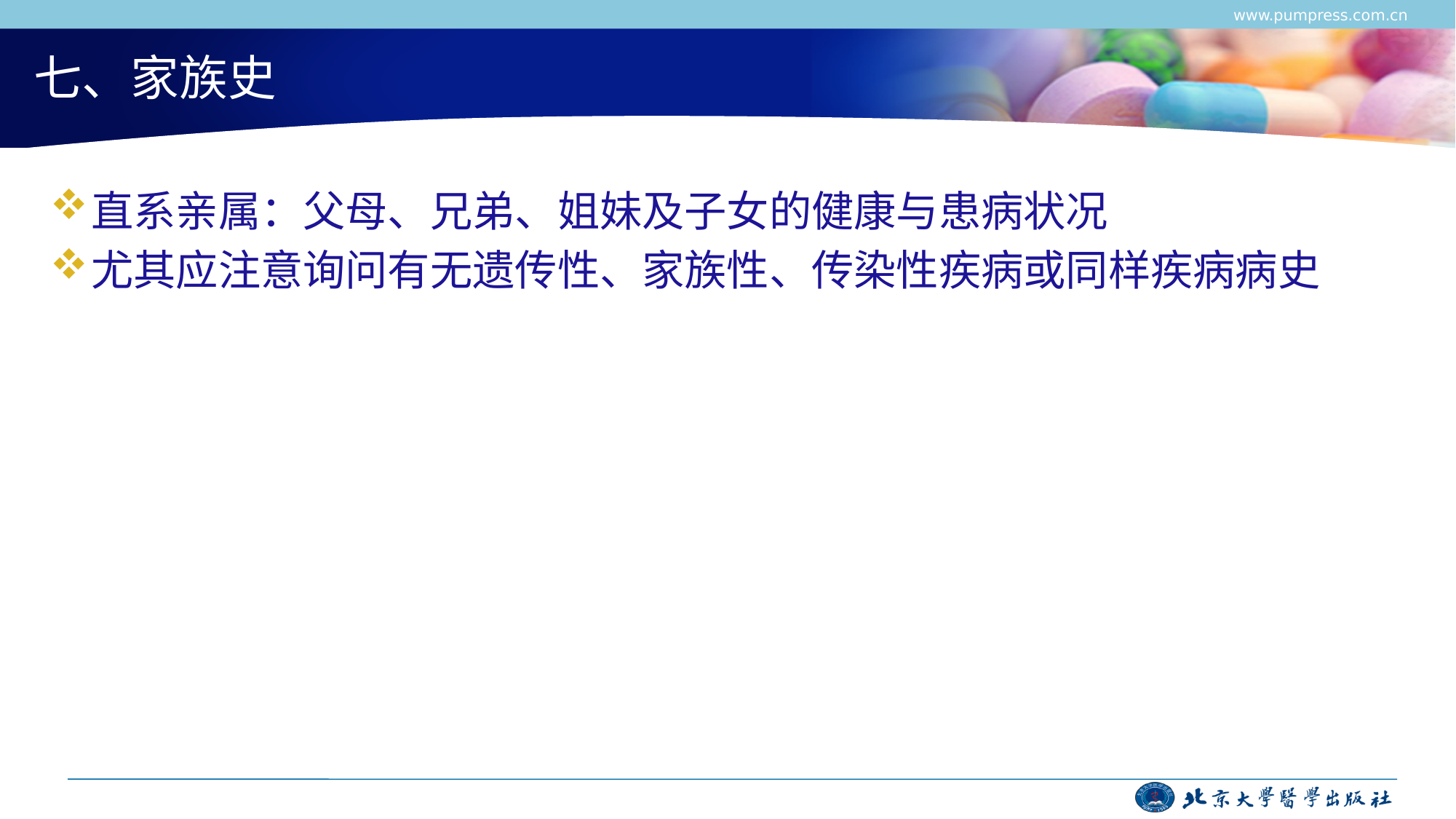

www.pumpress.com.cn
# 七、家族史
直系亲属：父母、兄弟、姐妹及子女的健康与患病状况
尤其应注意询问有无遗传性、家族性、传染性疾病或同样疾病病史